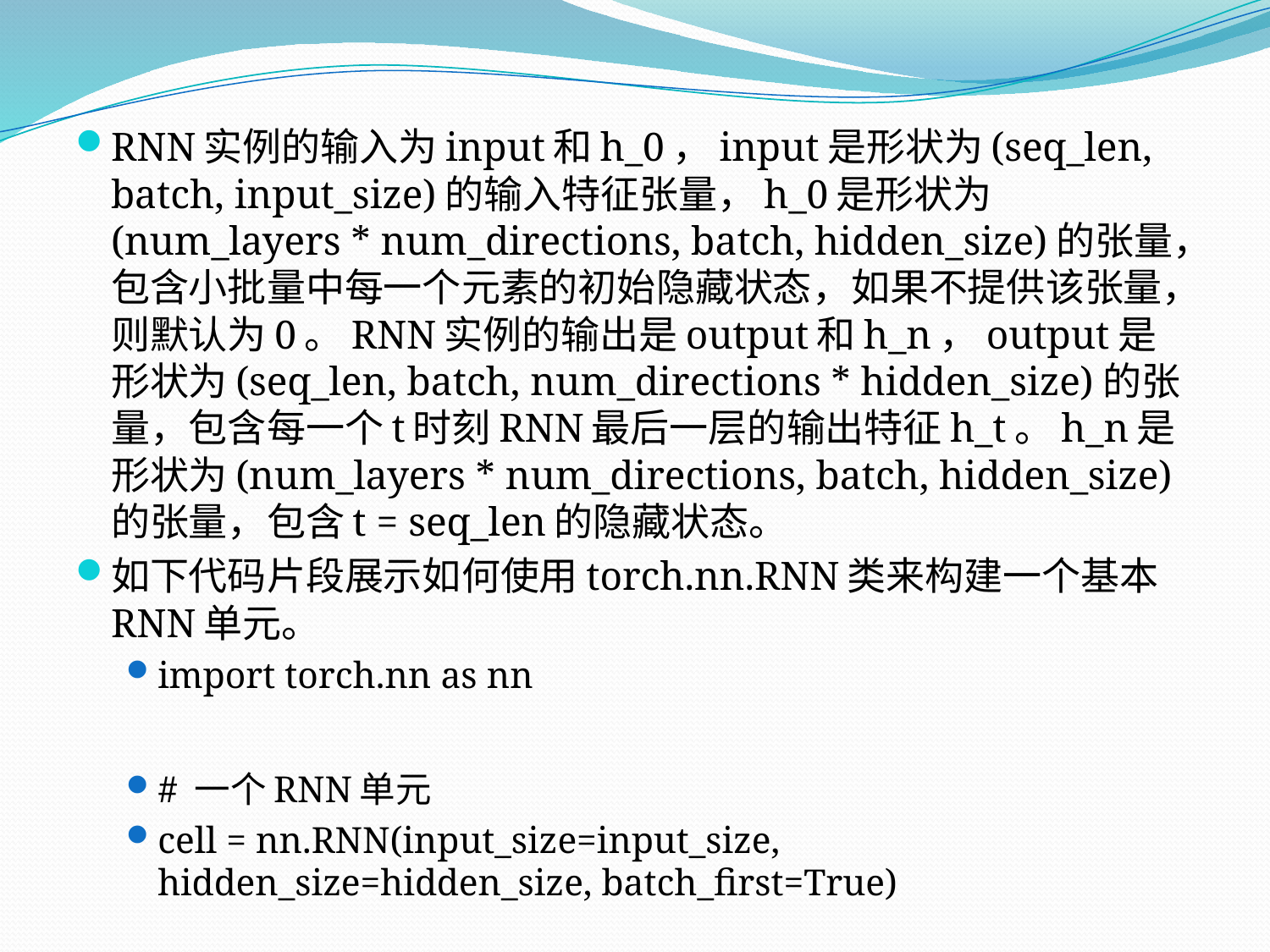

RNN实例的输入为input和h_0，input是形状为(seq_len, batch, input_size)的输入特征张量，h_0是形状为(num_layers * num_directions, batch, hidden_size)的张量，包含小批量中每一个元素的初始隐藏状态，如果不提供该张量，则默认为0。RNN实例的输出是output和h_n，output是形状为(seq_len, batch, num_directions * hidden_size)的张量，包含每一个t时刻RNN最后一层的输出特征h_t。h_n是形状为(num_layers * num_directions, batch, hidden_size) 的张量，包含t = seq_len的隐藏状态。
如下代码片段展示如何使用torch.nn.RNN类来构建一个基本RNN单元。
import torch.nn as nn

# 一个RNN单元
cell = nn.RNN(input_size=input_size, hidden_size=hidden_size, batch_first=True)